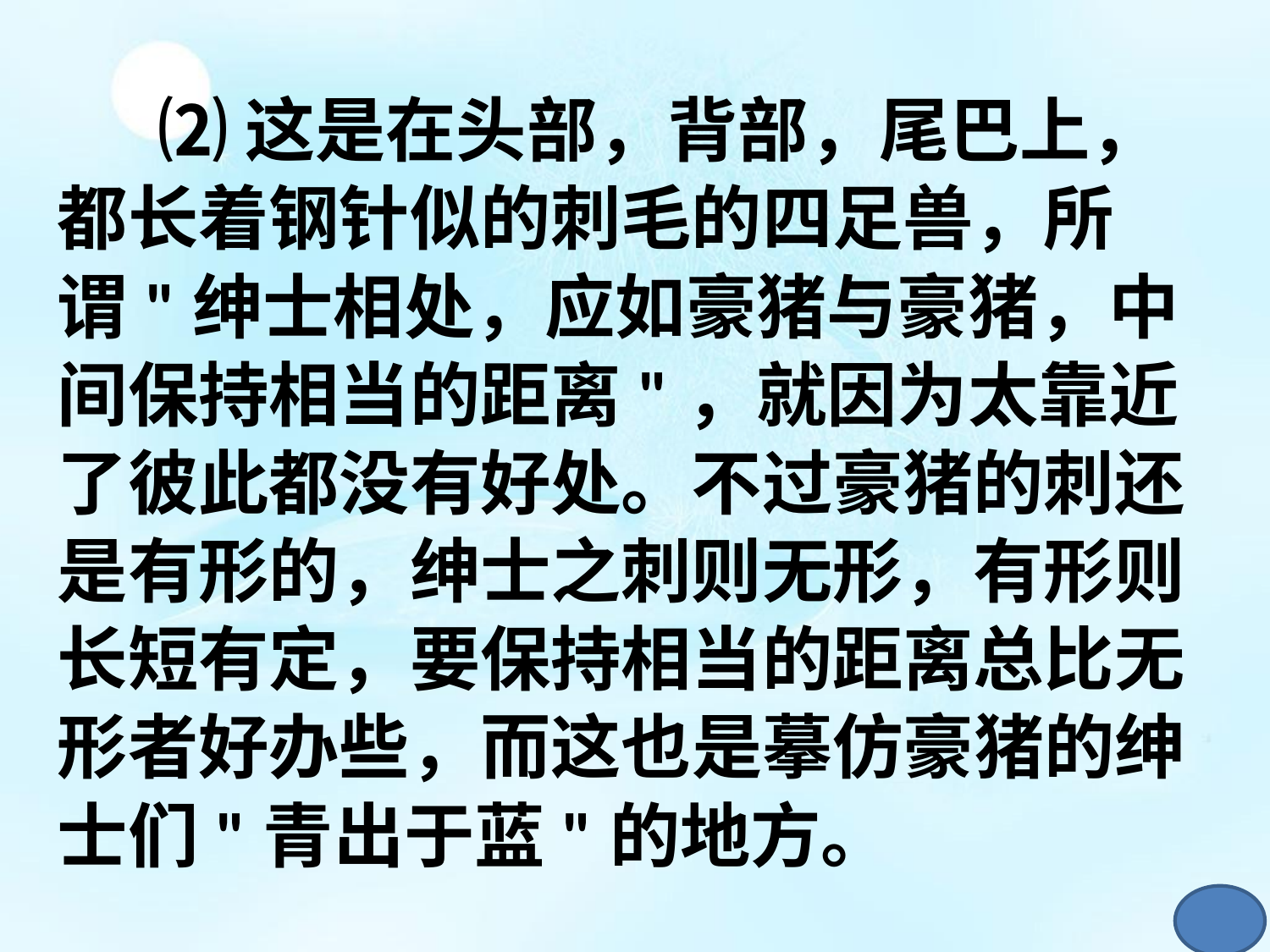

⑵这是在头部，背部，尾巴上，都长着钢针似的刺毛的四足兽，所谓"绅士相处，应如豪猪与豪猪，中间保持相当的距离"，就因为太靠近了彼此都没有好处。不过豪猪的刺还是有形的，绅士之刺则无形，有形则长短有定，要保持相当的距离总比无形者好办些，而这也是摹仿豪猪的绅士们"青出于蓝"的地方。